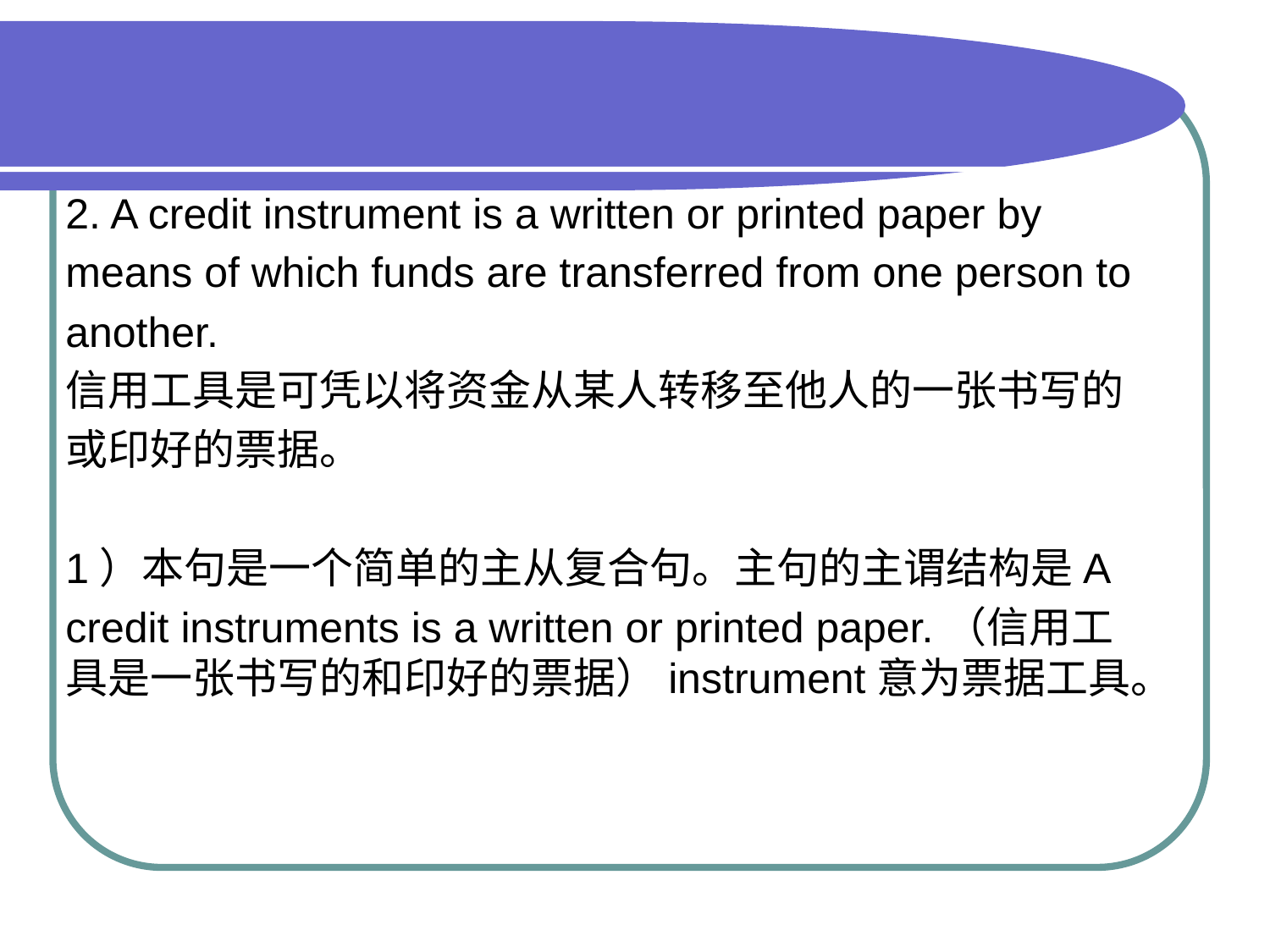

#
2. A credit instrument is a written or printed paper by
means of which funds are transferred from one person to
another.
信用工具是可凭以将资金从某人转移至他人的一张书写的
或印好的票据。

1）本句是一个简单的主从复合句。主句的主谓结构是A
credit instruments is a written or printed paper.（信用工具是一张书写的和印好的票据）instrument意为票据工具。